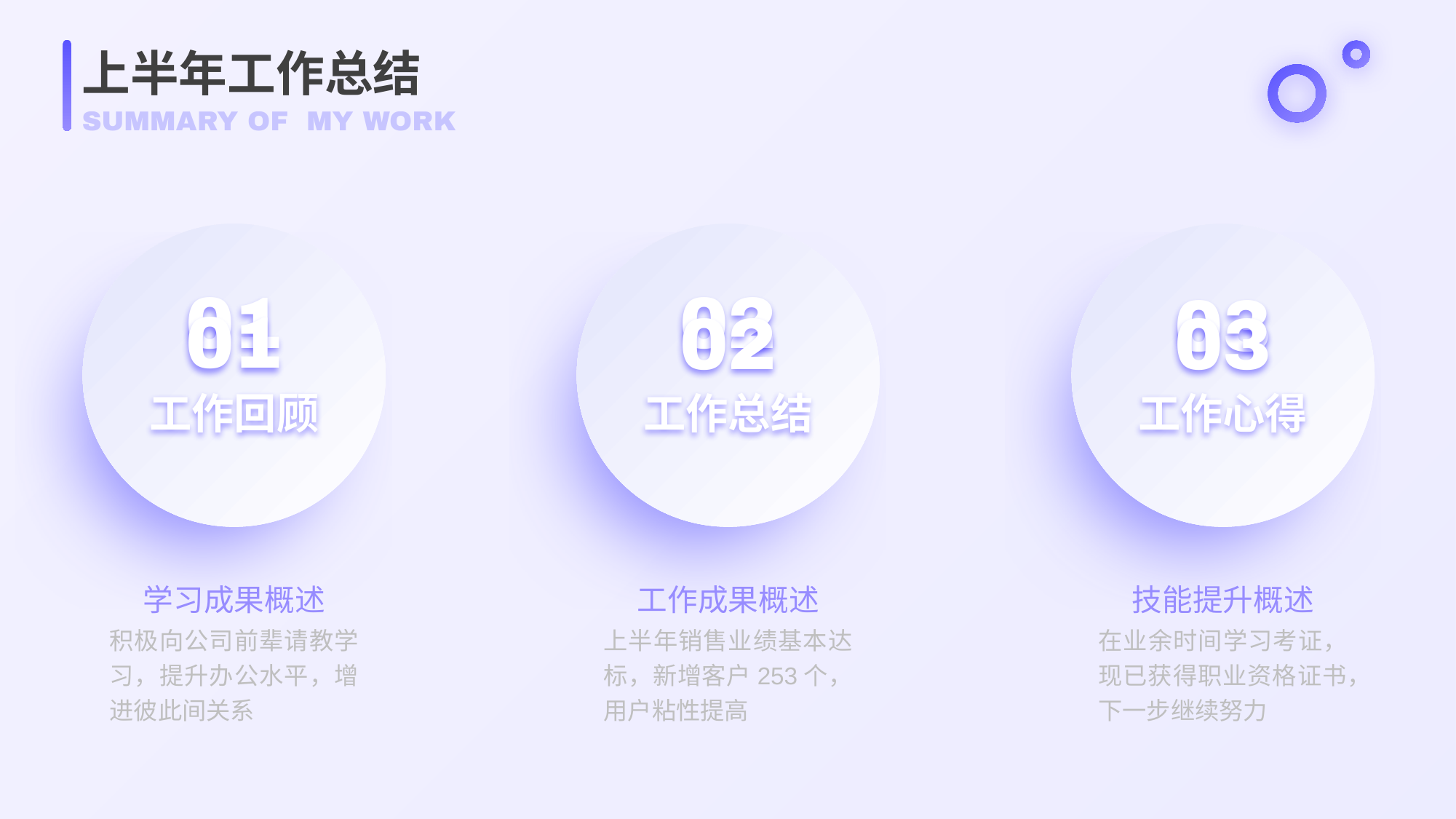

上半年工作总结
SUMMARY OF  MY WORK

01
02
03
01
02
03

工作回顾
工作总结
工作心得
学习成果概述
工作成果概述
技能提升概述
积极向公司前辈请教学习，提升办公水平，增进彼此间关系
上半年销售业绩基本达标，新增客户253个，用户粘性提高
在业余时间学习考证，现已获得职业资格证书，下一步继续努力